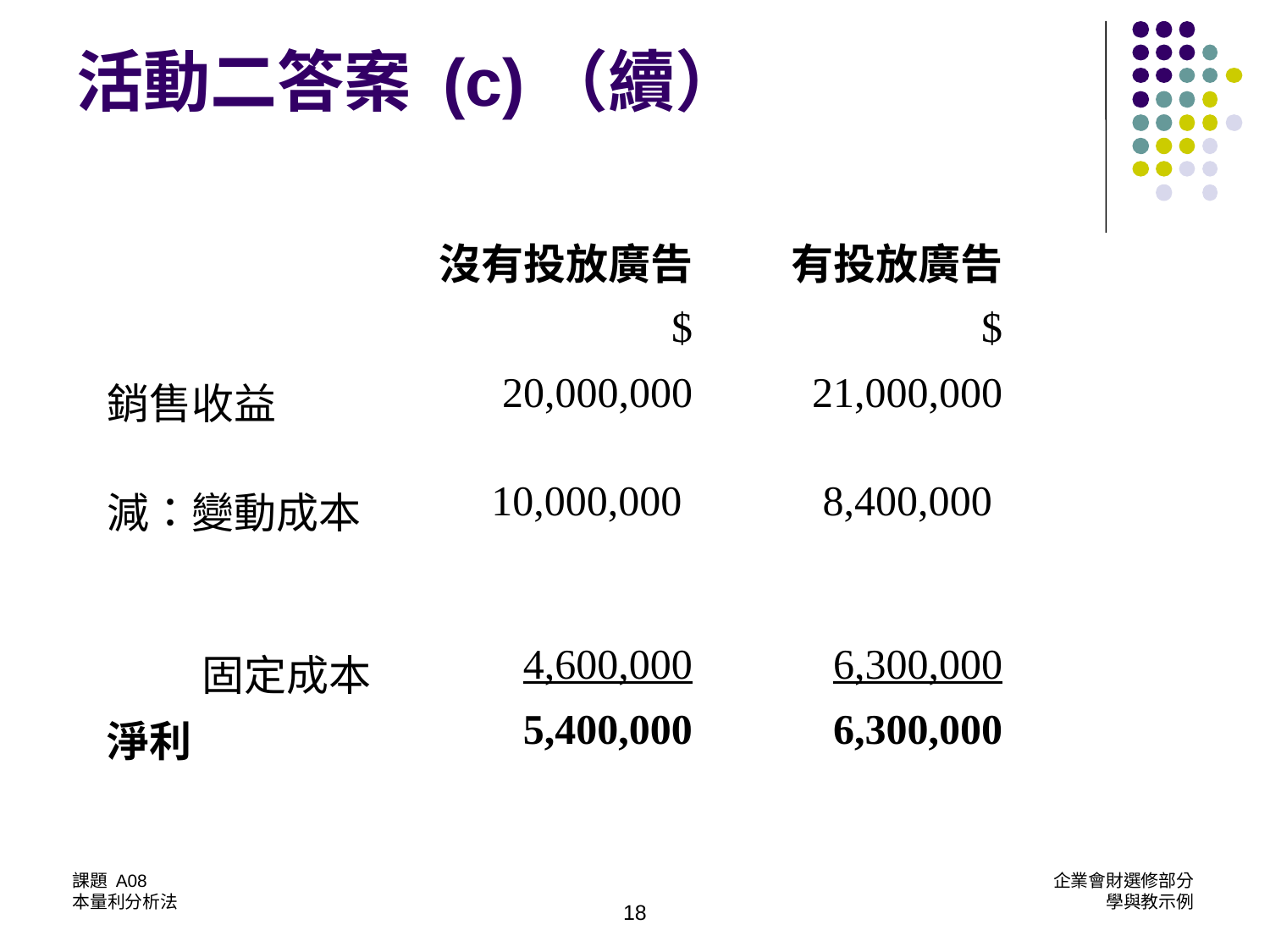

# 活動二答案 (c)（續）
|  | 沒有投放廣告 | 有投放廣告 |
| --- | --- | --- |
|  | $ | $ |
| 銷售收益 | 20,000,000 | 21,000,000 |
| 減：變動成本 | 10,000,000 | 8,400,000 |
| 固定成本 | 4,600,000 | 6,300,000 |
| 淨利 | 5,400,000 | 6,300,000 |

18